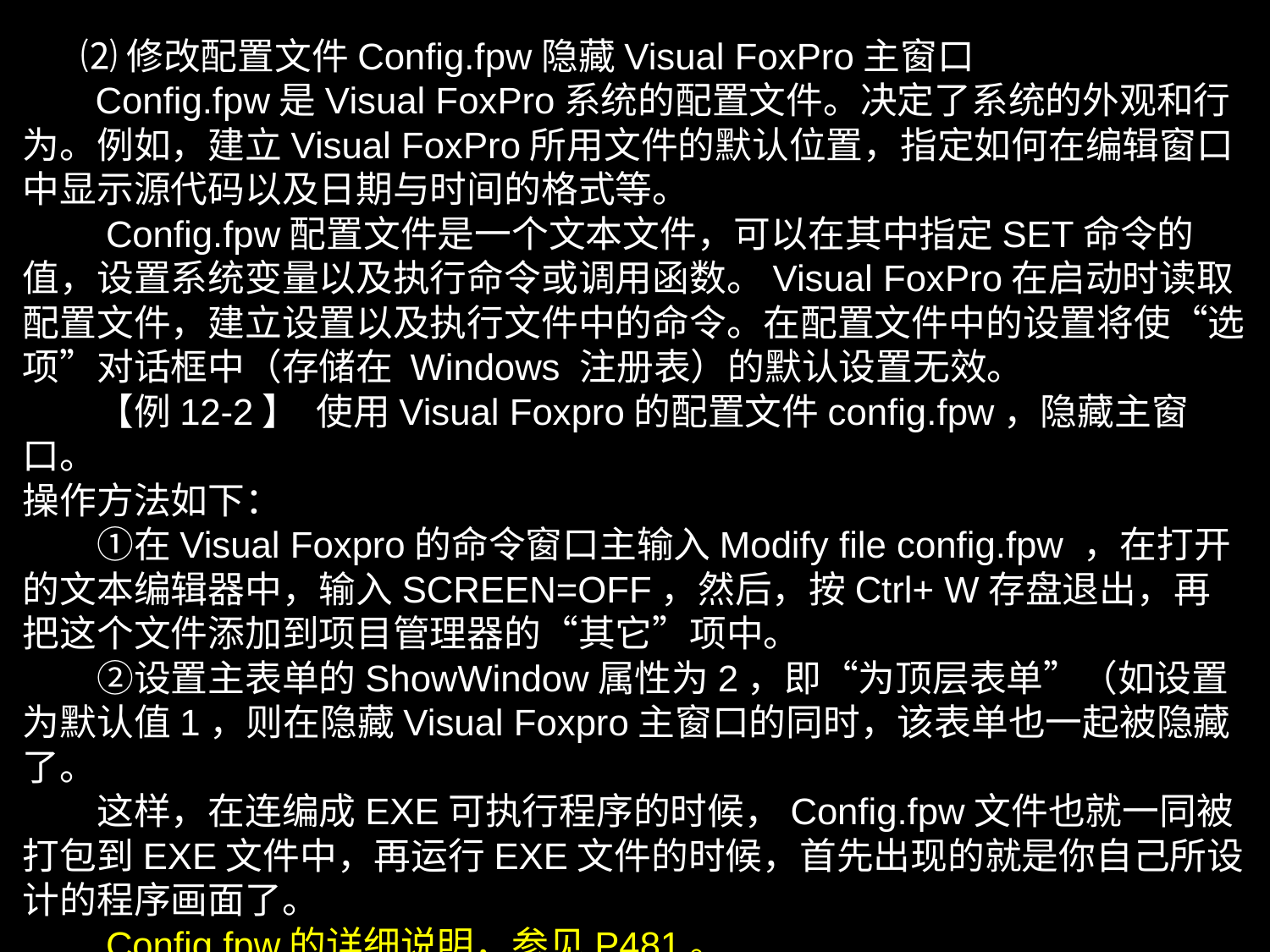

⑵修改配置文件Config.fpw隐藏Visual FoxPro主窗口
       Config.fpw是Visual FoxPro系统的配置文件。决定了系统的外观和行为。例如，建立Visual FoxPro所用文件的默认位置，指定如何在编辑窗口中显示源代码以及日期与时间的格式等。
　　Config.fpw配置文件是一个文本文件，可以在其中指定SET命令的值，设置系统变量以及执行命令或调用函数。Visual FoxPro在启动时读取配置文件，建立设置以及执行文件中的命令。在配置文件中的设置将使“选项”对话框中（存储在 Windows 注册表）的默认设置无效。
　　【例12-2】  使用Visual Foxpro的配置文件config.fpw，隐藏主窗口。
操作方法如下：
　　①在Visual Foxpro的命令窗口主输入Modify file config.fpw ，在打开的文本编辑器中，输入SCREEN=OFF，然后，按Ctrl+ W存盘退出，再把这个文件添加到项目管理器的“其它”项中。
　　②设置主表单的ShowWindow属性为2，即“为顶层表单”（如设置为默认值1，则在隐藏Visual Foxpro主窗口的同时，该表单也一起被隐藏了。
　　这样，在连编成EXE可执行程序的时候，Config.fpw文件也就一同被打包到EXE文件中，再运行EXE文件的时候，首先出现的就是你自己所设计的程序画面了。
　　Config.fpw的详细说明，参见P481。